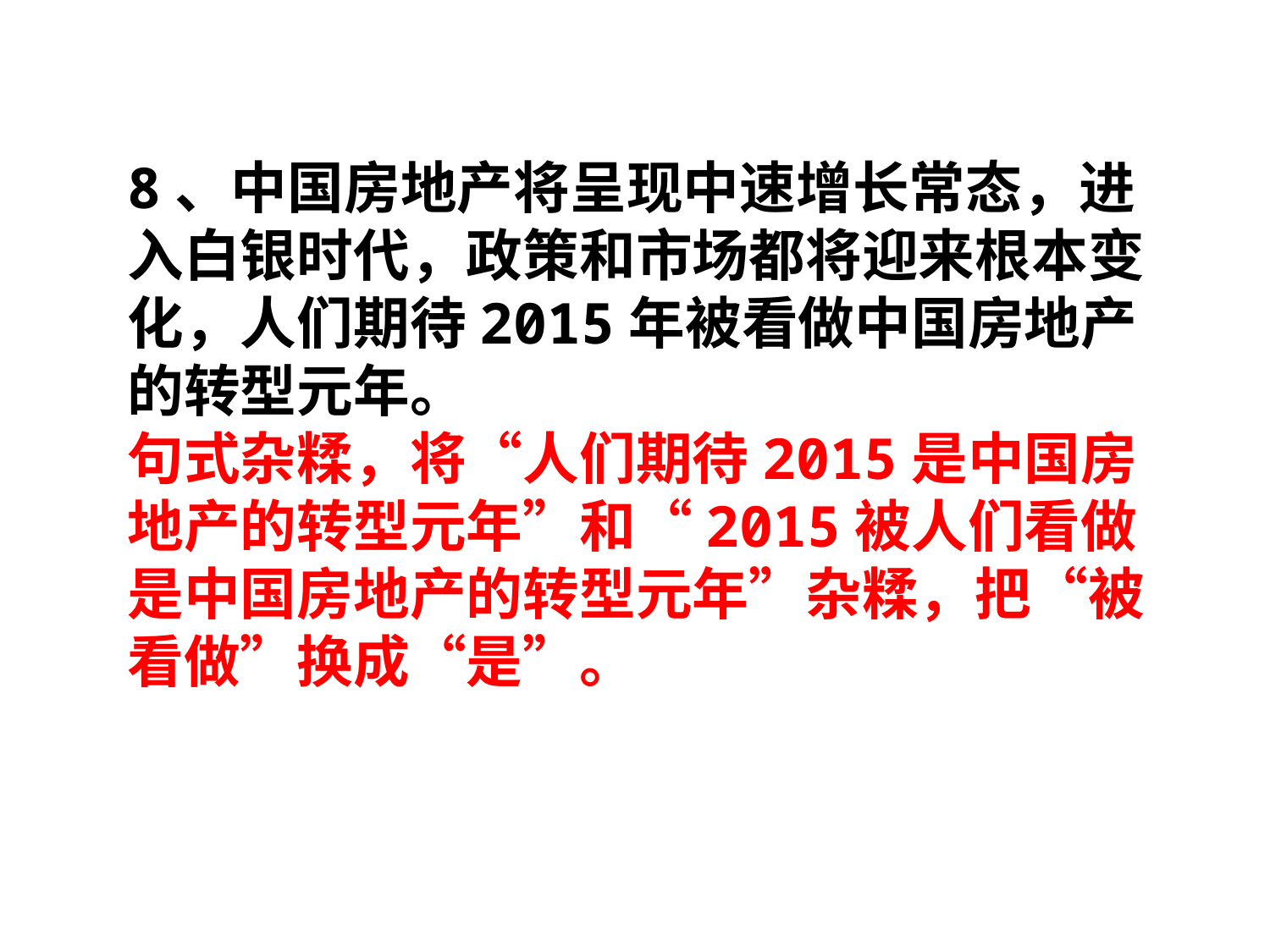

8、中国房地产将呈现中速增长常态，进入白银时代，政策和市场都将迎来根本变化，人们期待2015年被看做中国房地产的转型元年。
句式杂糅，将“人们期待2015是中国房地产的转型元年”和“2015被人们看做是中国房地产的转型元年”杂糅，把“被看做”换成“是”。